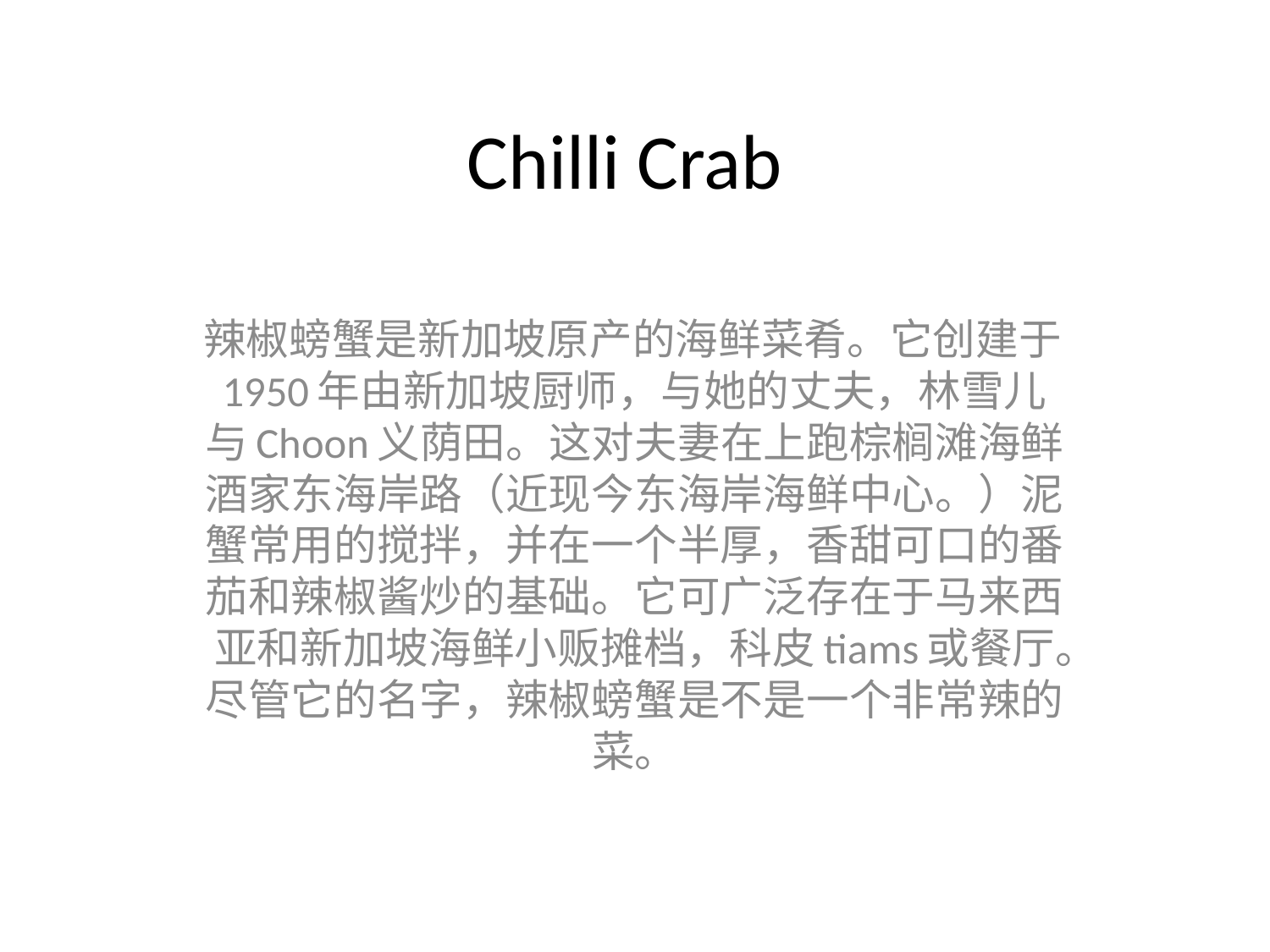

# Chilli Crab
辣椒螃蟹是新加坡原产的海鲜菜肴。它创建于1950年由新加坡厨师，与她的丈夫，林雪儿与Choon义荫田。这对夫妻在上跑棕榈滩海鲜酒家东海岸路（近现今东海岸海鲜中心。）泥蟹常用的搅拌，并在一个半厚，香甜可口的番茄和辣椒酱炒的基础。它可广泛存在于马来西亚和新加坡海鲜小贩摊档，科皮tiams或餐厅。尽管它的名字，辣椒螃蟹是不是一个非常辣的菜。